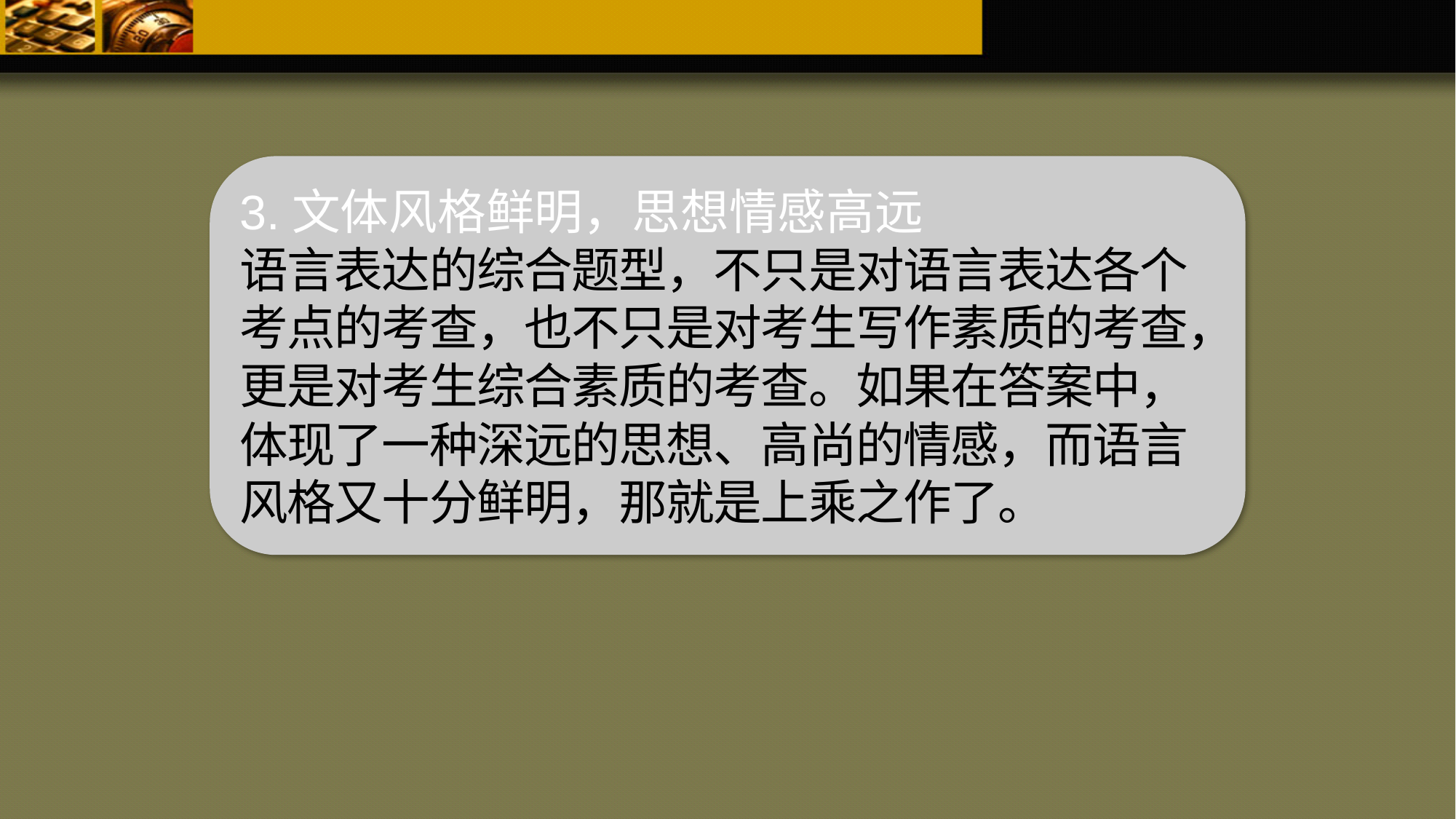

3.文体风格鲜明，思想情感高远
语言表达的综合题型，不只是对语言表达各个考点的考查，也不只是对考生写作素质的考查，更是对考生综合素质的考查。如果在答案中，体现了一种深远的思想、高尚的情感，而语言风格又十分鲜明，那就是上乘之作了。